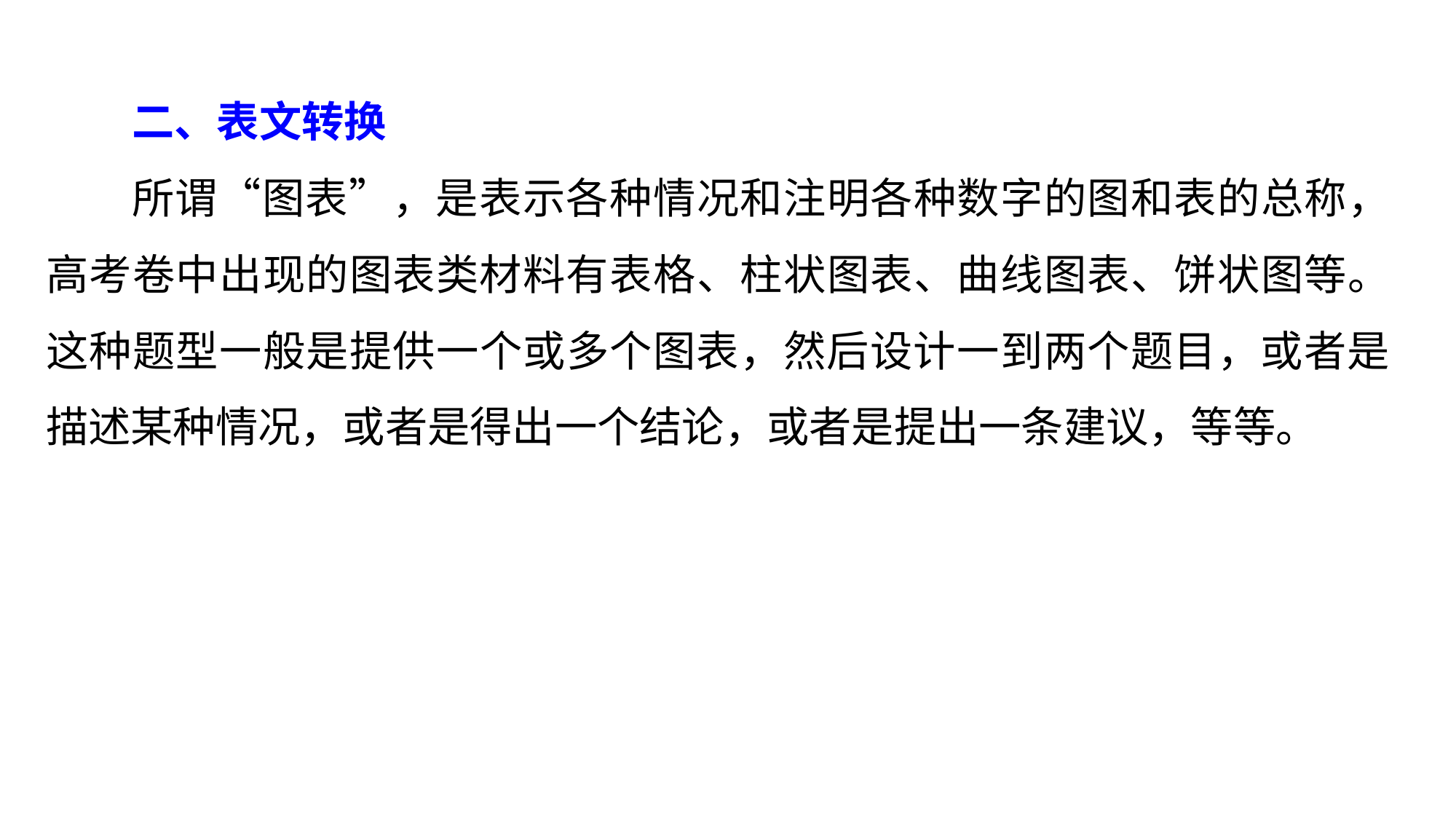

二、表文转换
所谓“图表”，是表示各种情况和注明各种数字的图和表的总称，高考卷中出现的图表类材料有表格、柱状图表、曲线图表、饼状图等。这种题型一般是提供一个或多个图表，然后设计一到两个题目，或者是描述某种情况，或者是得出一个结论，或者是提出一条建议，等等。